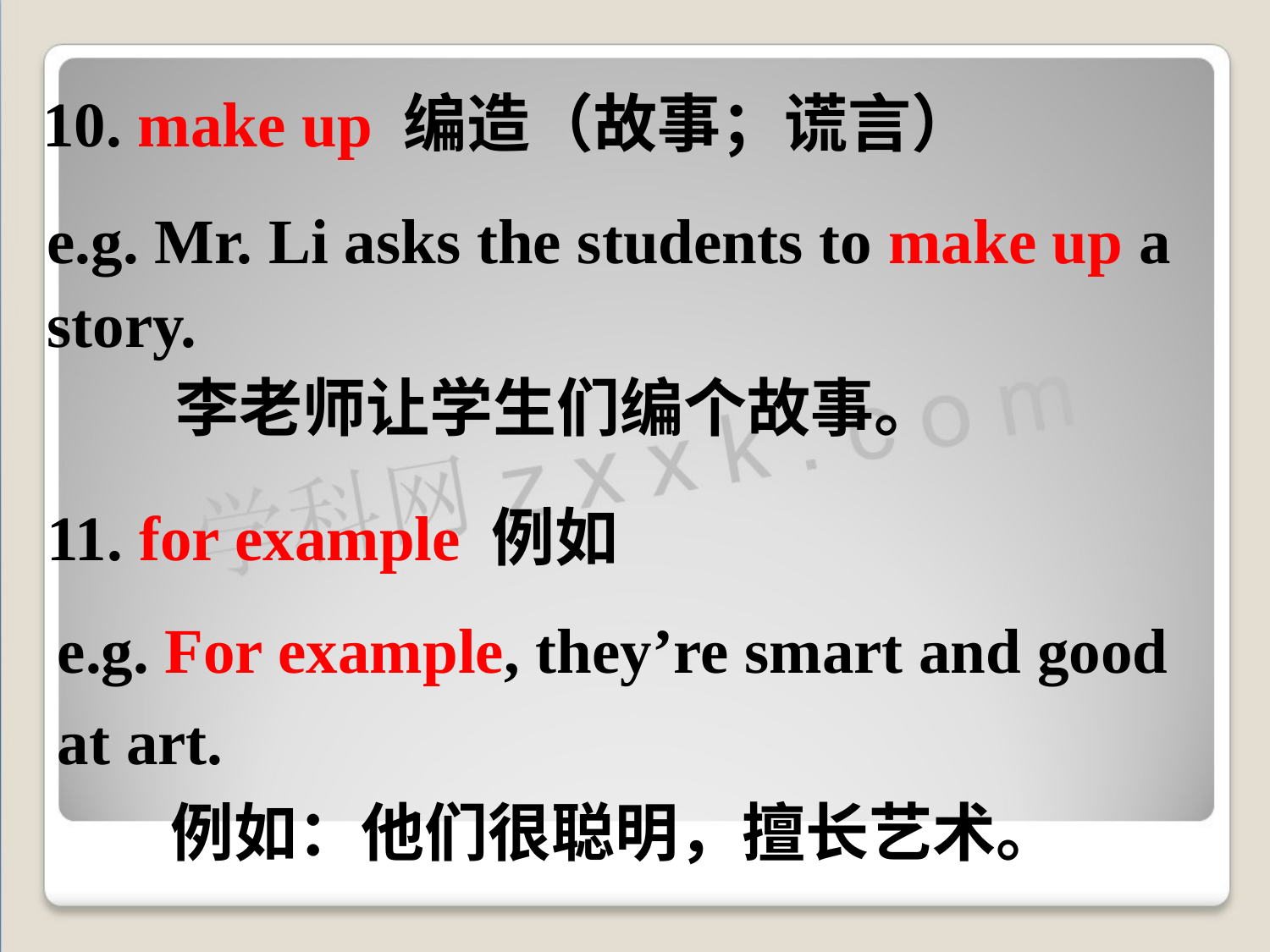

10. make up 编造（故事；谎言）
e.g. Mr. Li asks the students to make up a 	 story.
	 李老师让学生们编个故事。
11. for example 例如
e.g. For example, they’re smart and good 	at art.
	例如：他们很聪明，擅长艺术。